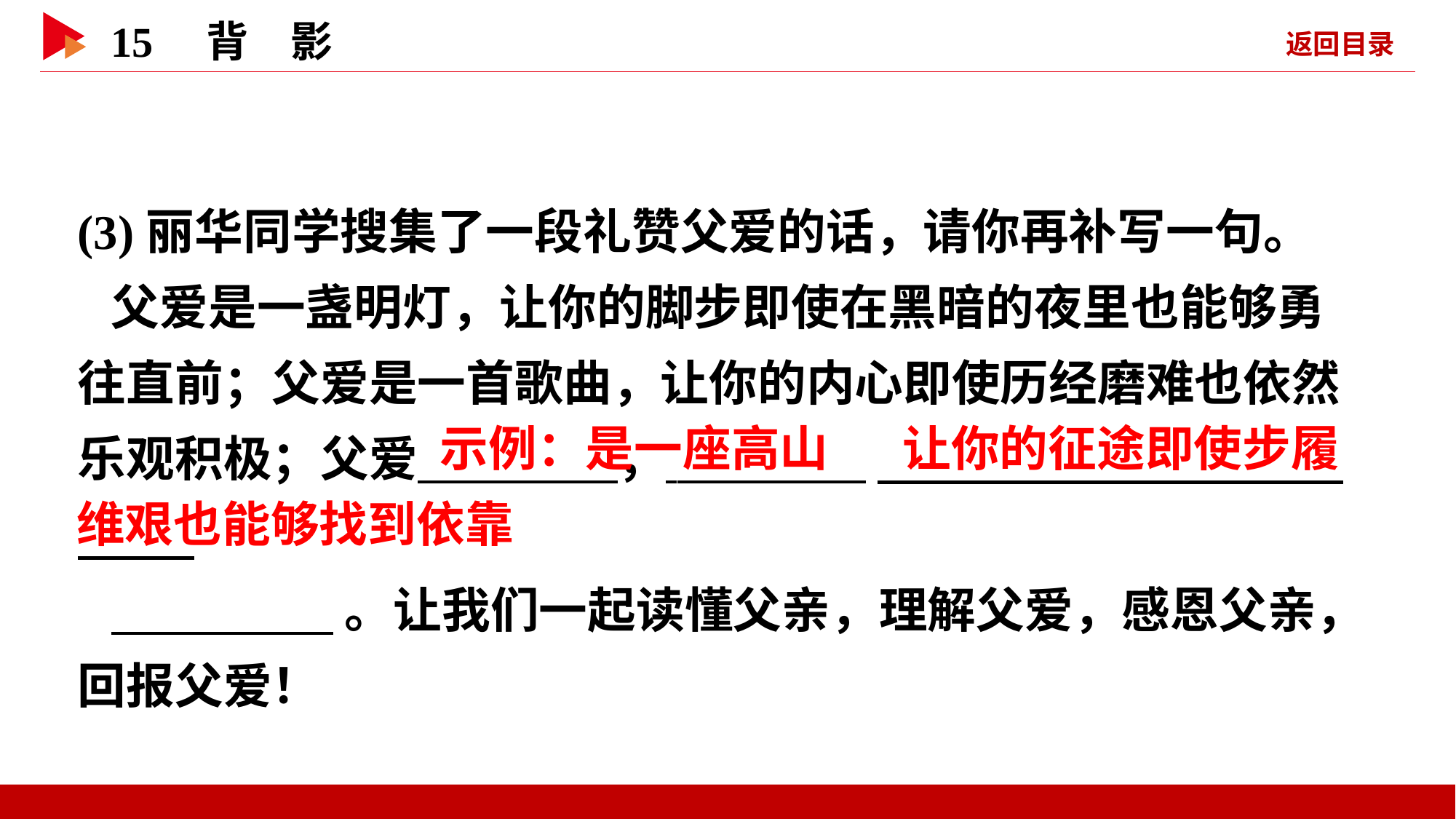

(3)丽华同学搜集了一段礼赞父爱的话，请你再补写一句。
父爱是一盏明灯，让你的脚步即使在黑暗的夜里也能够勇往直前；父爱是一首歌曲，让你的内心即使历经磨难也依然乐观积极；父爱                  ，                  _
                    。让我们一起读懂父亲，理解父爱，感恩父亲，回报父爱！
 示例：是一座高山
 让你的征途即使步履
维艰也能够找到依靠